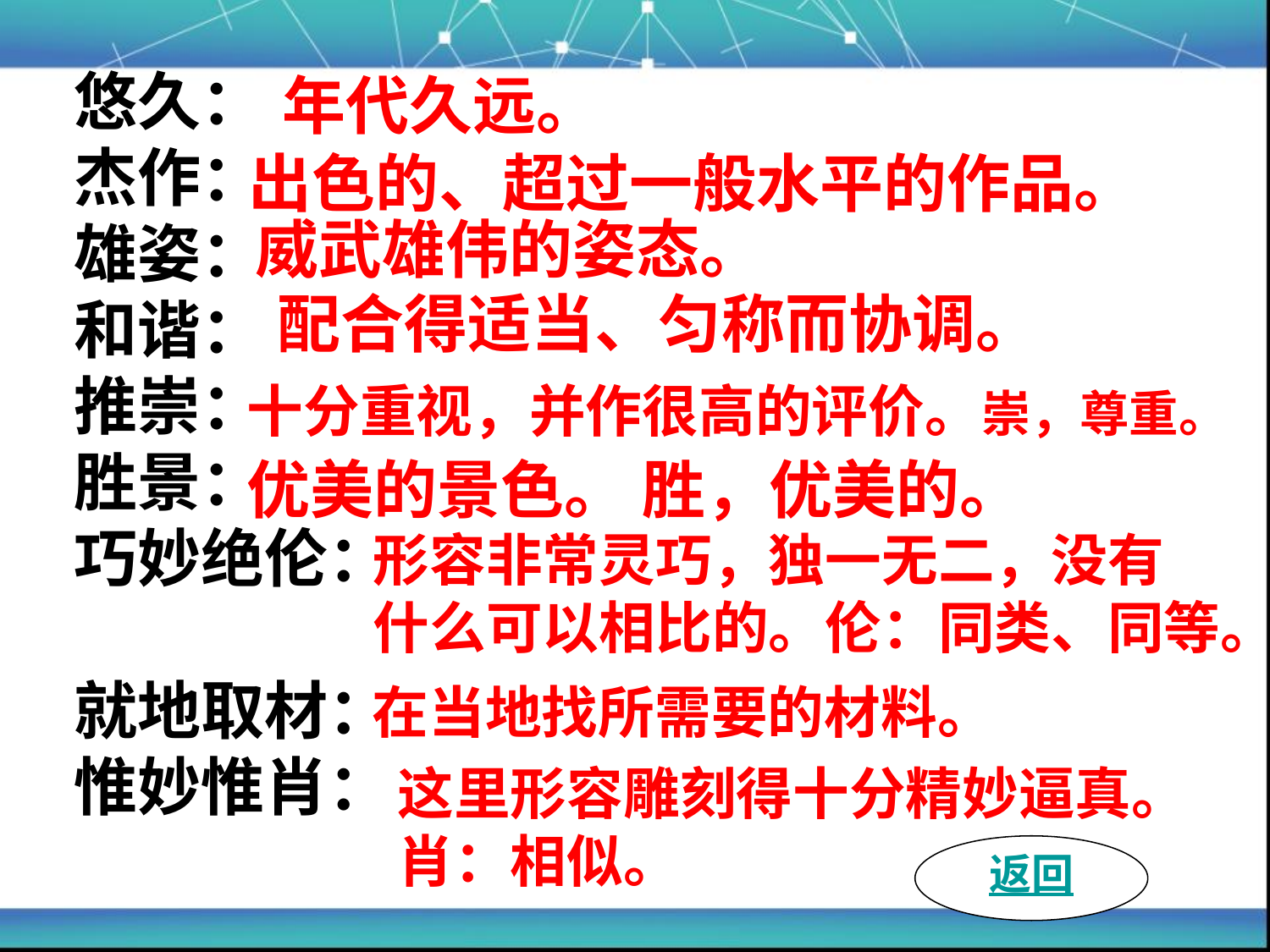

悠久：
杰作：
雄姿：
和谐：
推崇：
胜景：
巧妙绝伦：

就地取材：
惟妙惟肖：
年代久远。
出色的、超过一般水平的作品。
威武雄伟的姿态。
配合得适当、匀称而协调。
十分重视，并作很高的评价。崇，尊重。
优美的景色。 胜，优美的。
形容非常灵巧，独一无二，没有
什么可以相比的。伦：同类、同等。
在当地找所需要的材料。
这里形容雕刻得十分精妙逼真。
肖：相似。
返回